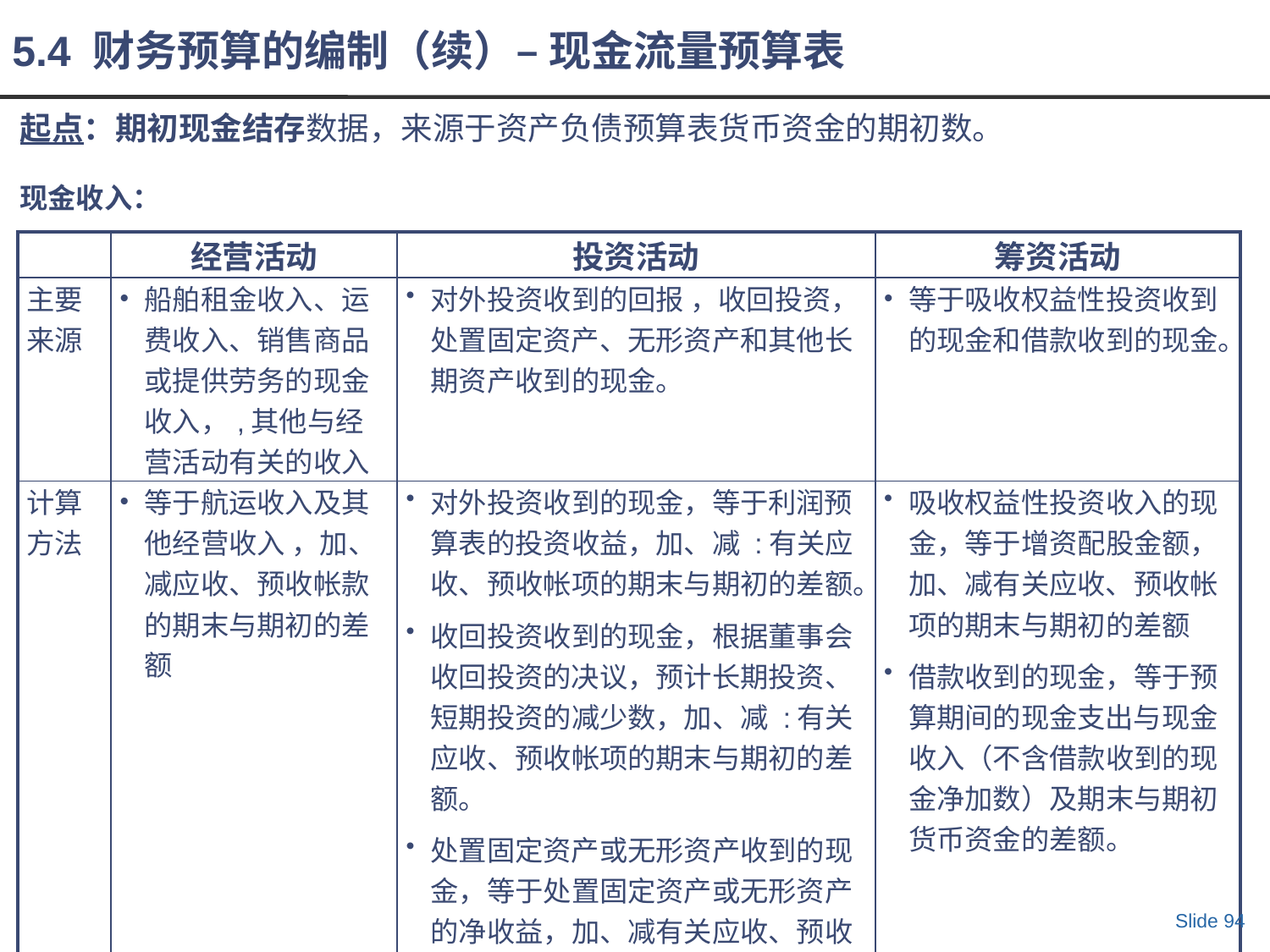

5.4 财务预算的编制（续）– 现金流量预算表

起点：期初现金结存数据，来源于资产负债预算表货币资金的期初数。

现金收入：

|  | 经营活动 | 投资活动 | 筹资活动 |
| --- | --- | --- | --- |
| 主要来源 | 船舶租金收入、运费收入、销售商品或提供劳务的现金收入，,其他与经营活动有关的收入 | 对外投资收到的回报 ，收回投资，处置固定资产、无形资产和其他长期资产收到的现金。 | 等于吸收权益性投资收到的现金和借款收到的现金。 |
| 计算方法 | 等于航运收入及其他经营收入 ，加、减应收、预收帐款的期末与期初的差额 | 对外投资收到的现金，等于利润预算表的投资收益，加、减 :有关应收、预收帐项的期末与期初的差额。 收回投资收到的现金，根据董事会收回投资的决议，预计长期投资、短期投资的减少数，加、减 :有关应收、预收帐项的期末与期初的差额。 处置固定资产或无形资产收到的现金，等于处置固定资产或无形资产的净收益，加、减有关应收、预收帐项的期末与期初的差额。 | 吸收权益性投资收入的现金，等于增资配股金额，加、减有关应收、预收帐项的期末与期初的差额 借款收到的现金，等于预算期间的现金支出与现金收入（不含借款收到的现金净加数）及期末与期初货币资金的差额。 |
Slide 94